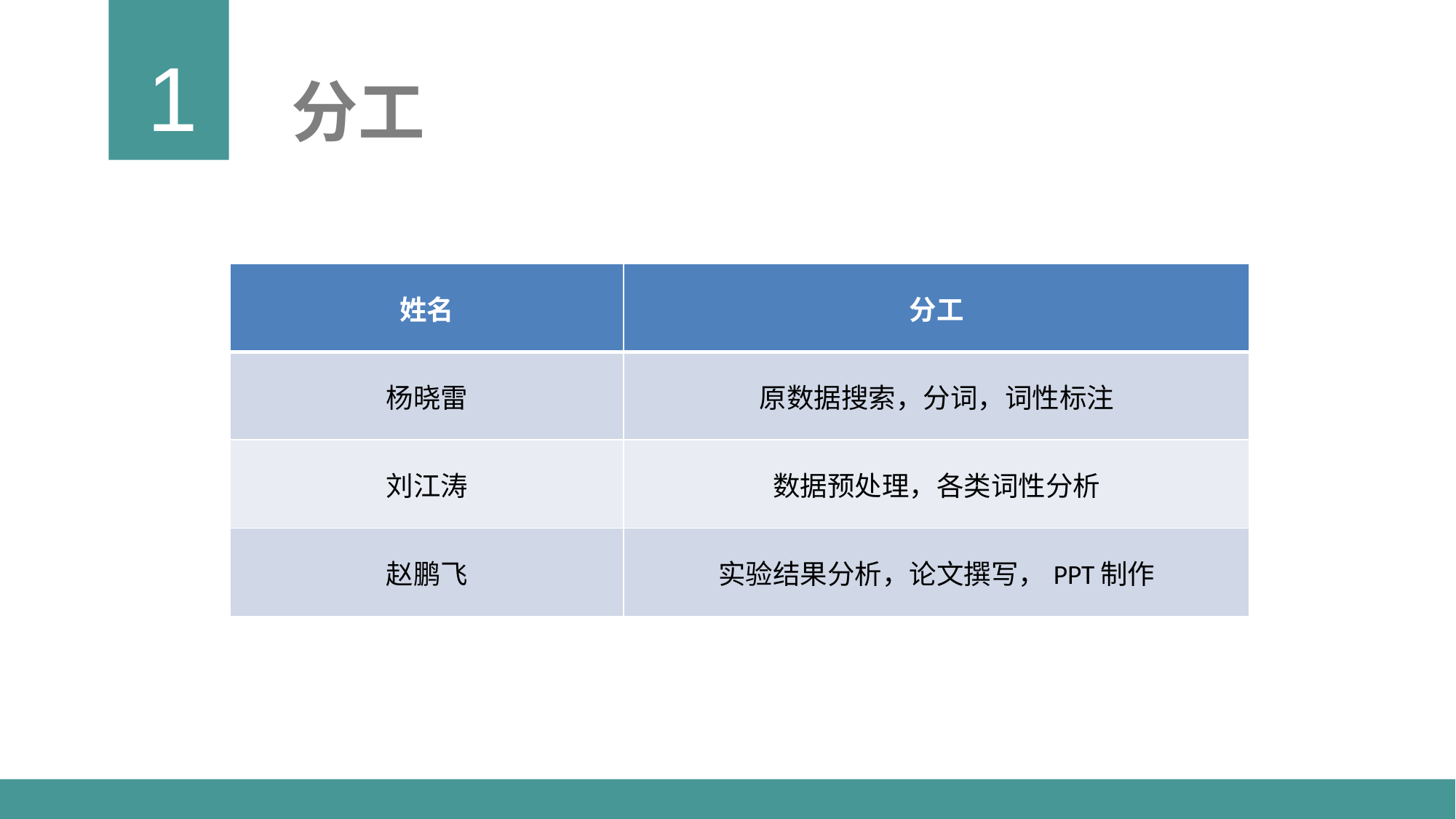

1
分工
| 姓名 | 分工 |
| --- | --- |
| 杨晓雷 | 原数据搜索，分词，词性标注 |
| 刘江涛 | 数据预处理，各类词性分析 |
| 赵鹏飞 | 实验结果分析，论文撰写，PPT制作 |